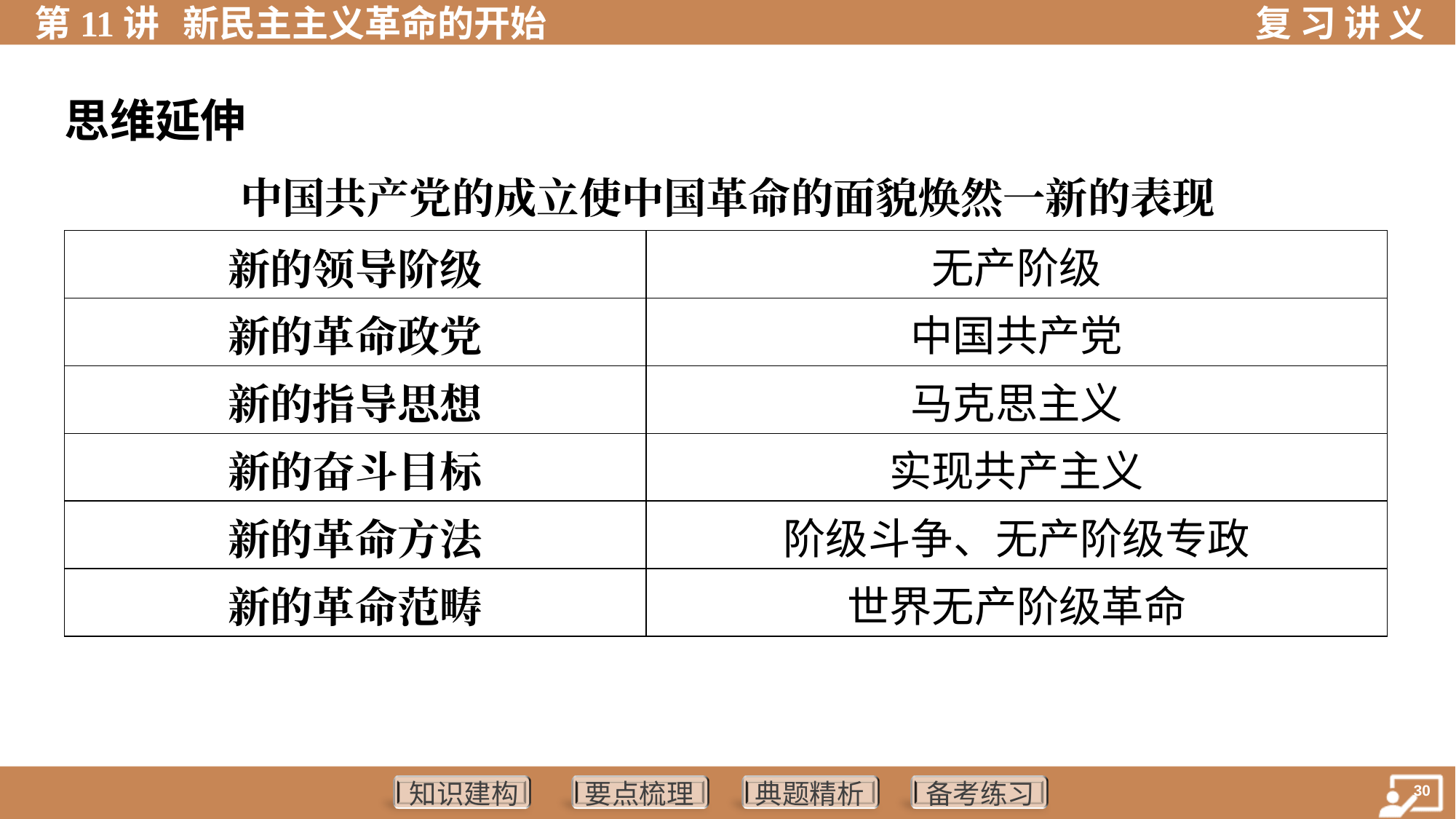

思维延伸
中国共产党的成立使中国革命的面貌焕然一新的表现
| 新的领导阶级 | 无产阶级 |
| --- | --- |
| 新的革命政党 | 中国共产党 |
| 新的指导思想 | 马克思主义 |
| 新的奋斗目标 | 实现共产主义 |
| 新的革命方法 | 阶级斗争、无产阶级专政 |
| 新的革命范畴 | 世界无产阶级革命 |